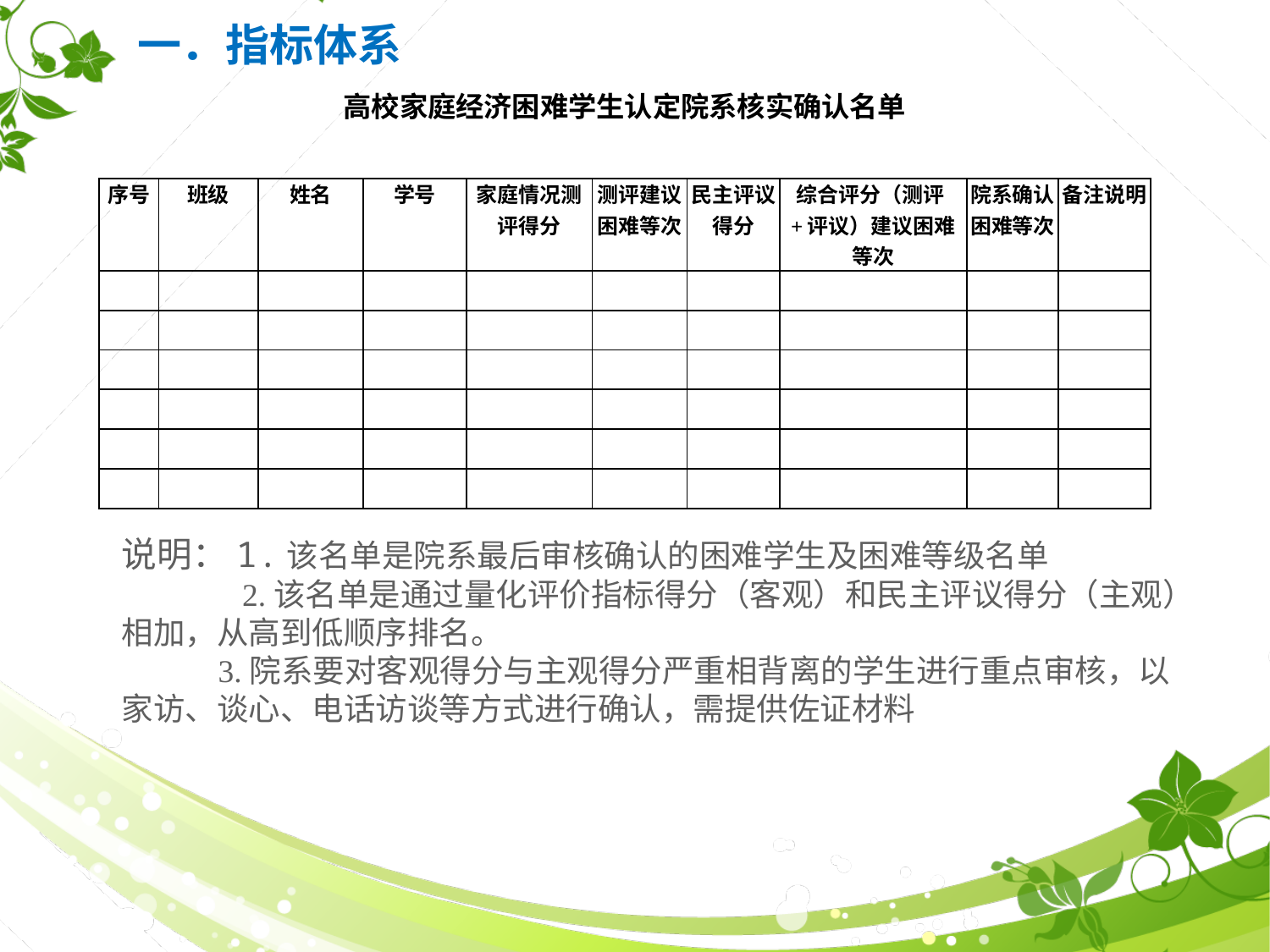

一．指标体系
高校家庭经济困难学生认定院系核实确认名单
| 序号 | 班级 | 姓名 | 学号 | 家庭情况测评得分 | 测评建议困难等次 | 民主评议得分 | 综合评分（测评+评议）建议困难等次 | 院系确认困难等次 | 备注说明 |
| --- | --- | --- | --- | --- | --- | --- | --- | --- | --- |
|  |  |  |  |  |  |  |  |  |  |
|  |  |  |  |  |  |  |  |  |  |
|  |  |  |  |  |  |  |  |  |  |
|  |  |  |  |  |  |  |  |  |  |
|  |  |  |  |  |  |  |  |  |  |
|  |  |  |  |  |  |  |  |  |  |
说明：1.该名单是院系最后审核确认的困难学生及困难等级名单
               2.该名单是通过量化评价指标得分（客观）和民主评议得分（主观）相加，从高到低顺序排名。
            3.院系要对客观得分与主观得分严重相背离的学生进行重点审核，以家访、谈心、电话访谈等方式进行确认，需提供佐证材料